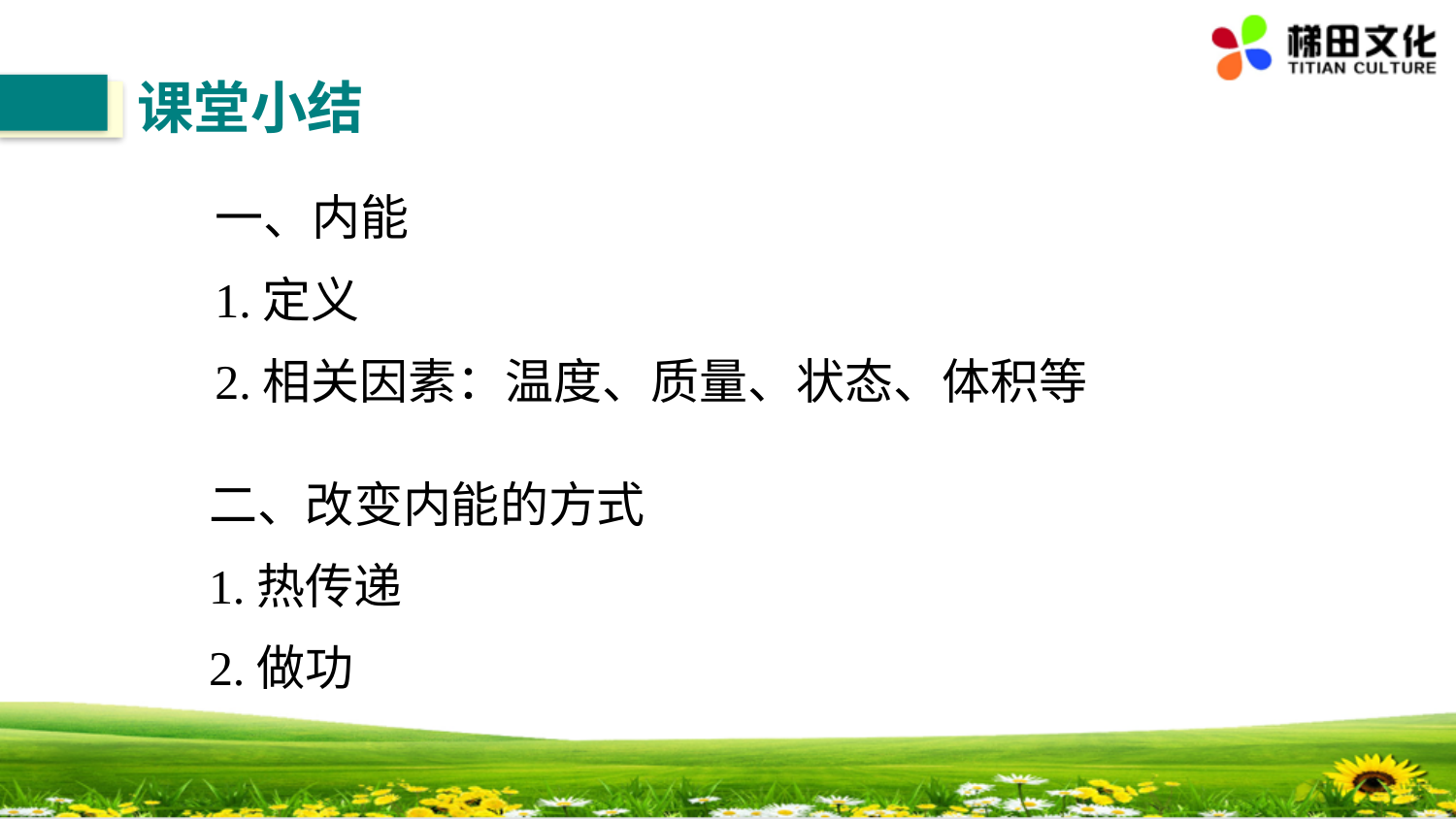

课堂小结

一、内能
1.定义
2.相关因素：温度、质量、状态、体积等
二、改变内能的方式
1.热传递
2.做功